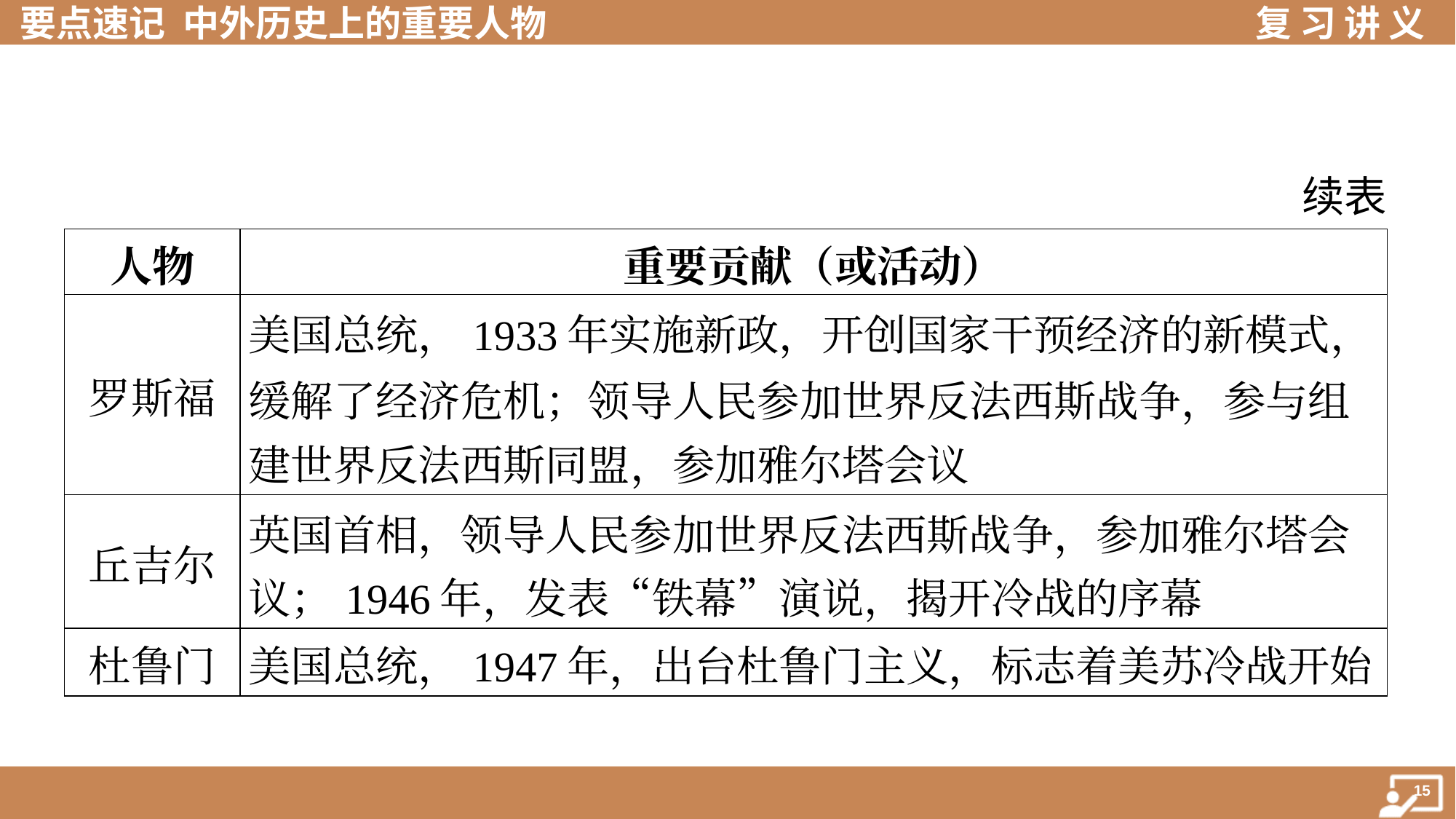

续表
| 人物 | 重要贡献（或活动） |
| --- | --- |
| 罗斯福 | 美国总统，1933年实施新政，开创国家干预经济的新模式， 缓解了经济危机；领导人民参加世界反法西斯战争，参与组 建世界反法西斯同盟，参加雅尔塔会议 |
| 丘吉尔 | 英国首相，领导人民参加世界反法西斯战争，参加雅尔塔会 议；1946年，发表“铁幕”演说，揭开冷战的序幕 |
| 杜鲁门 | 美国总统，1947年，出台杜鲁门主义，标志着美苏冷战开始 |